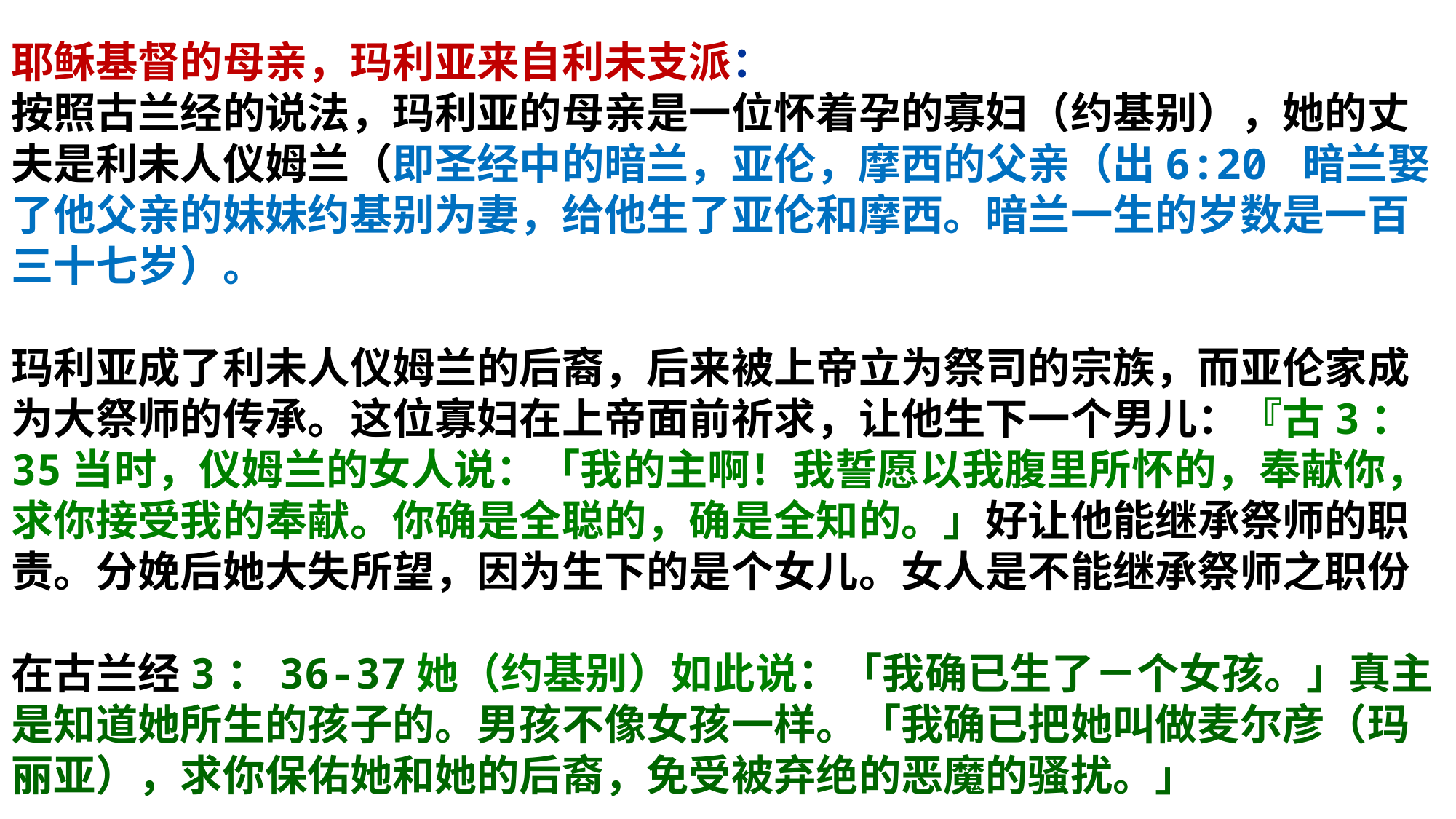

耶稣基督的母亲，玛利亚来自利未支派：
按照古兰经的说法，玛利亚的母亲是一位怀着孕的寡妇（约基别），她的丈夫是利未人仪姆兰（即圣经中的暗兰，亚伦，摩西的父亲（出6:20 暗兰娶了他父亲的妹妹约基别为妻，给他生了亚伦和摩西。暗兰一生的岁数是一百三十七岁）。

玛利亚成了利未人仪姆兰的后裔，后来被上帝立为祭司的宗族，而亚伦家成为大祭师的传承。这位寡妇在上帝面前祈求，让他生下一个男儿：『古3：35当时，仪姆兰的女人说：「我的主啊！我誓愿以我腹里所怀的，奉献你，求你接受我的奉献。你确是全聪的，确是全知的。」好让他能继承祭师的职责。分娩后她大失所望，因为生下的是个女儿。女人是不能继承祭师之职份

在古兰经3：36-37她（约基别）如此说：「我确已生了－个女孩。」真主是知道她所生的孩子的。男孩不像女孩一样。「我确已把她叫做麦尔彦（玛丽亚），求你保佑她和她的后裔，免受被弃绝的恶魔的骚扰。」